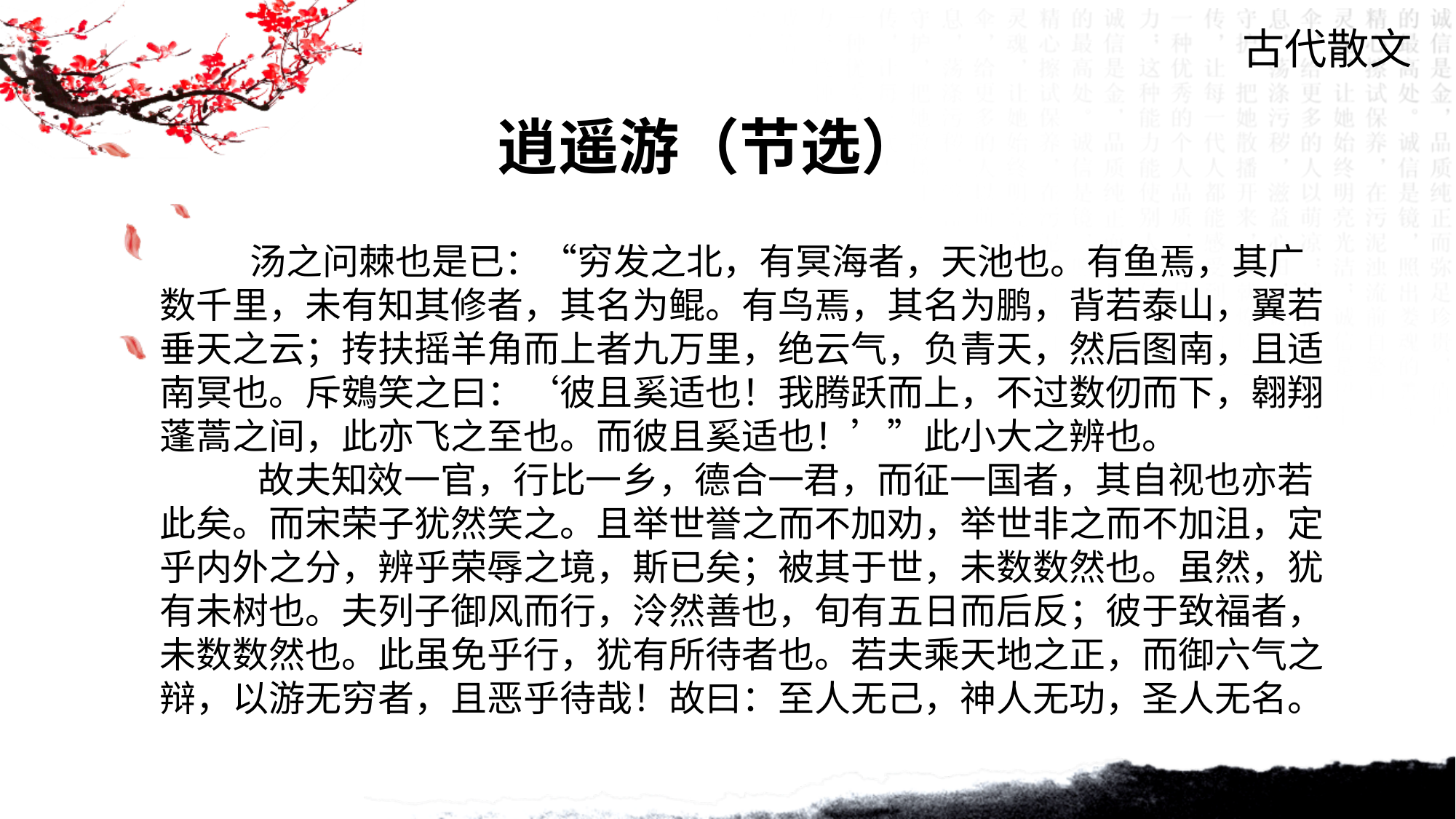

古代散文
逍遥游（节选）

          汤之问棘也是已：“穷发之北，有冥海者，天池也。有鱼焉，其广数千里，未有知其修者，其名为鲲。有鸟焉，其名为鹏，背若泰山，翼若垂天之云；抟扶摇羊角而上者九万里，绝云气，负青天，然后图南，且适南冥也。斥鴳笑之曰：‘彼且奚适也！我腾跃而上，不过数仞而下，翱翔蓬蒿之间，此亦飞之至也。而彼且奚适也！’”此小大之辨也。
           故夫知效一官，行比一乡，德合一君，而征一国者，其自视也亦若此矣。而宋荣子犹然笑之。且举世誉之而不加劝，举世非之而不加沮，定乎内外之分，辨乎荣辱之境，斯已矣；被其于世，未数数然也。虽然，犹有未树也。夫列子御风而行，泠然善也，旬有五日而后反；彼于致福者，未数数然也。此虽免乎行，犹有所待者也。若夫乘天地之正，而御六气之辩，以游无穷者，且恶乎待哉！故曰：至人无己，神人无功，圣人无名。